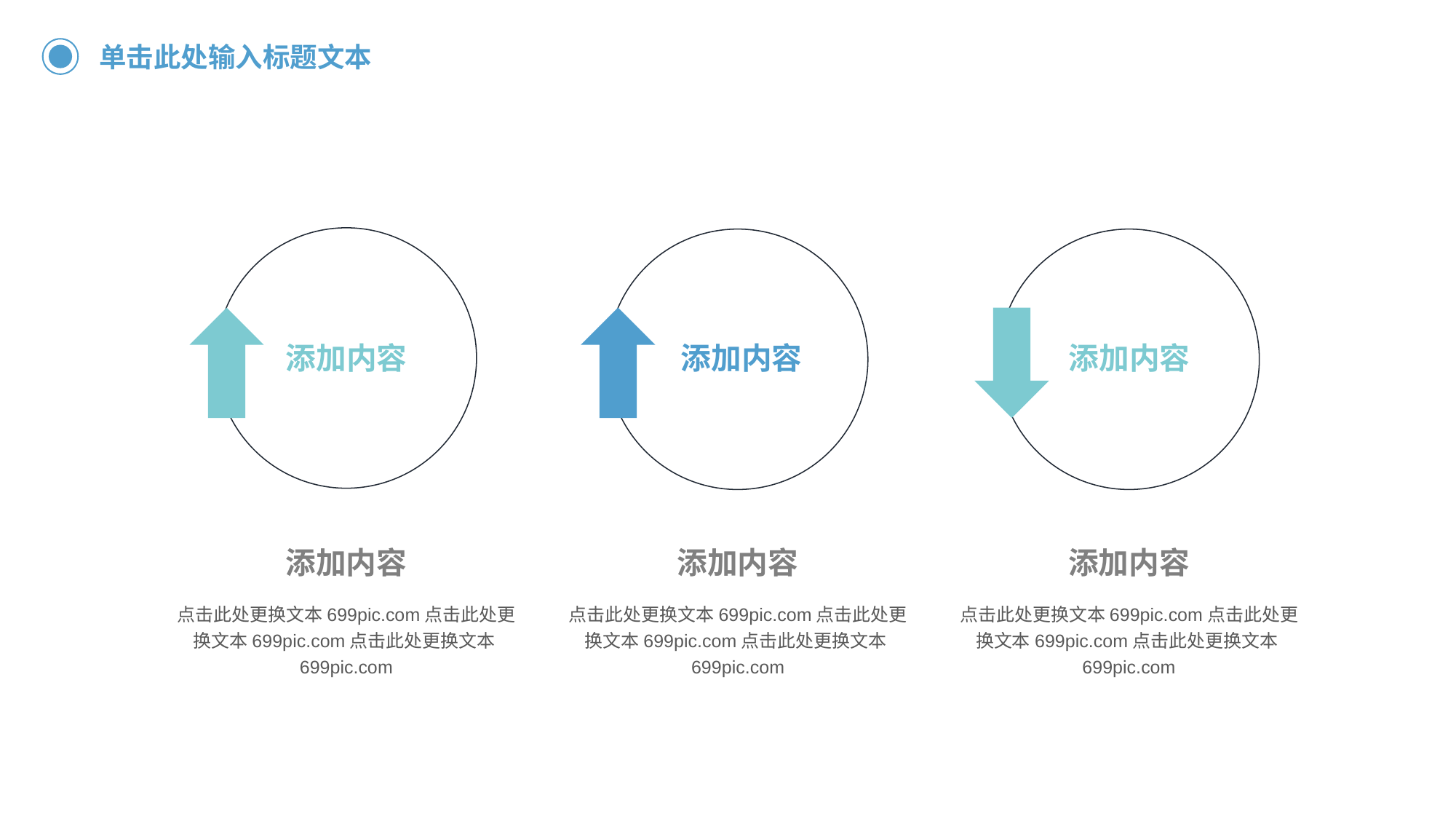

单击此处输入标题文本

添加内容
添加内容
添加内容
添加内容
点击此处更换文本699pic.com点击此处更换文本699pic.com点击此处更换文本699pic.com
添加内容
点击此处更换文本699pic.com点击此处更换文本699pic.com点击此处更换文本699pic.com
添加内容
点击此处更换文本699pic.com点击此处更换文本699pic.com点击此处更换文本699pic.com